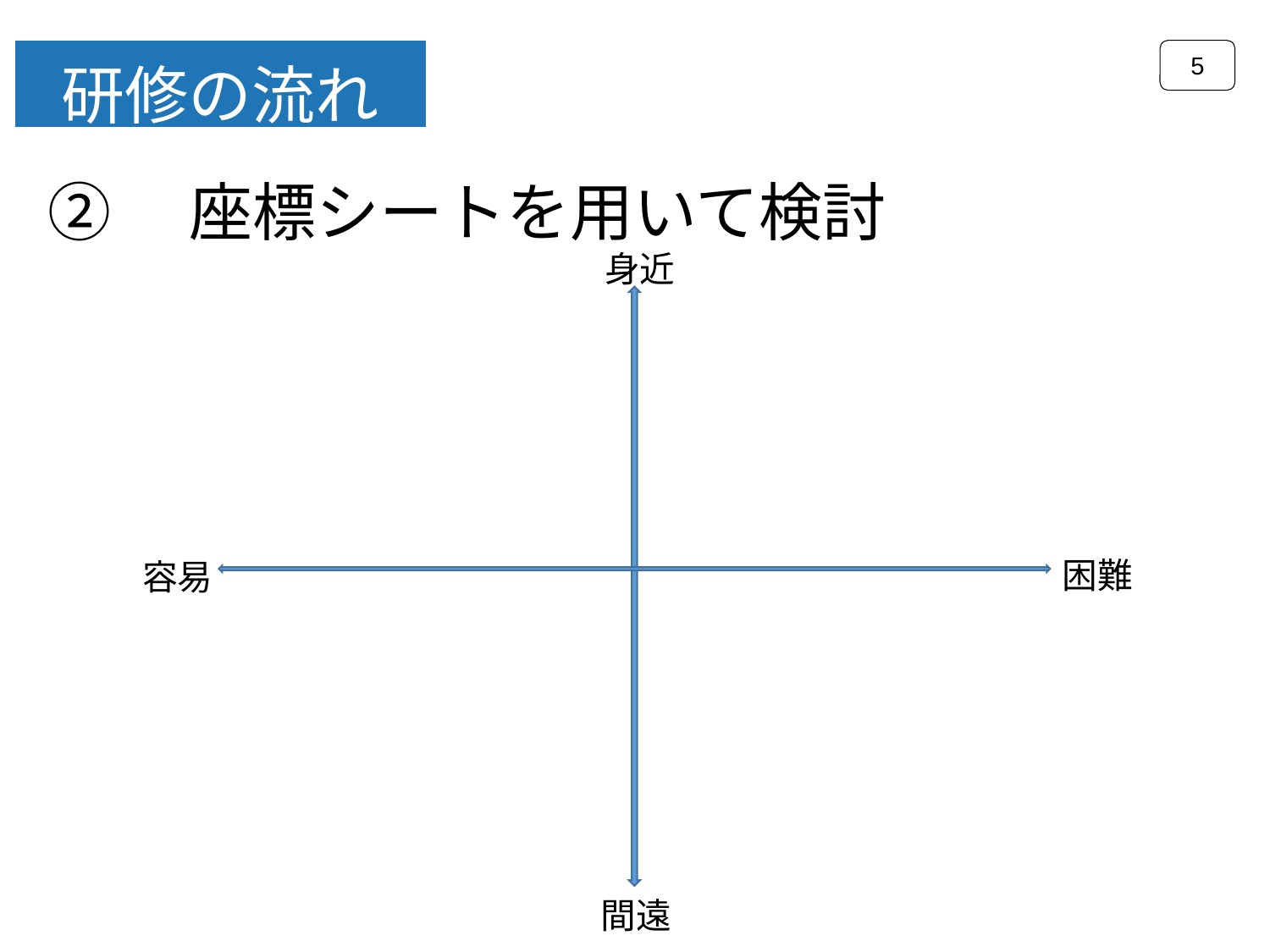

5
研修の流れ

②　座標シートを用いて検討
身近

困難
容易
間遠